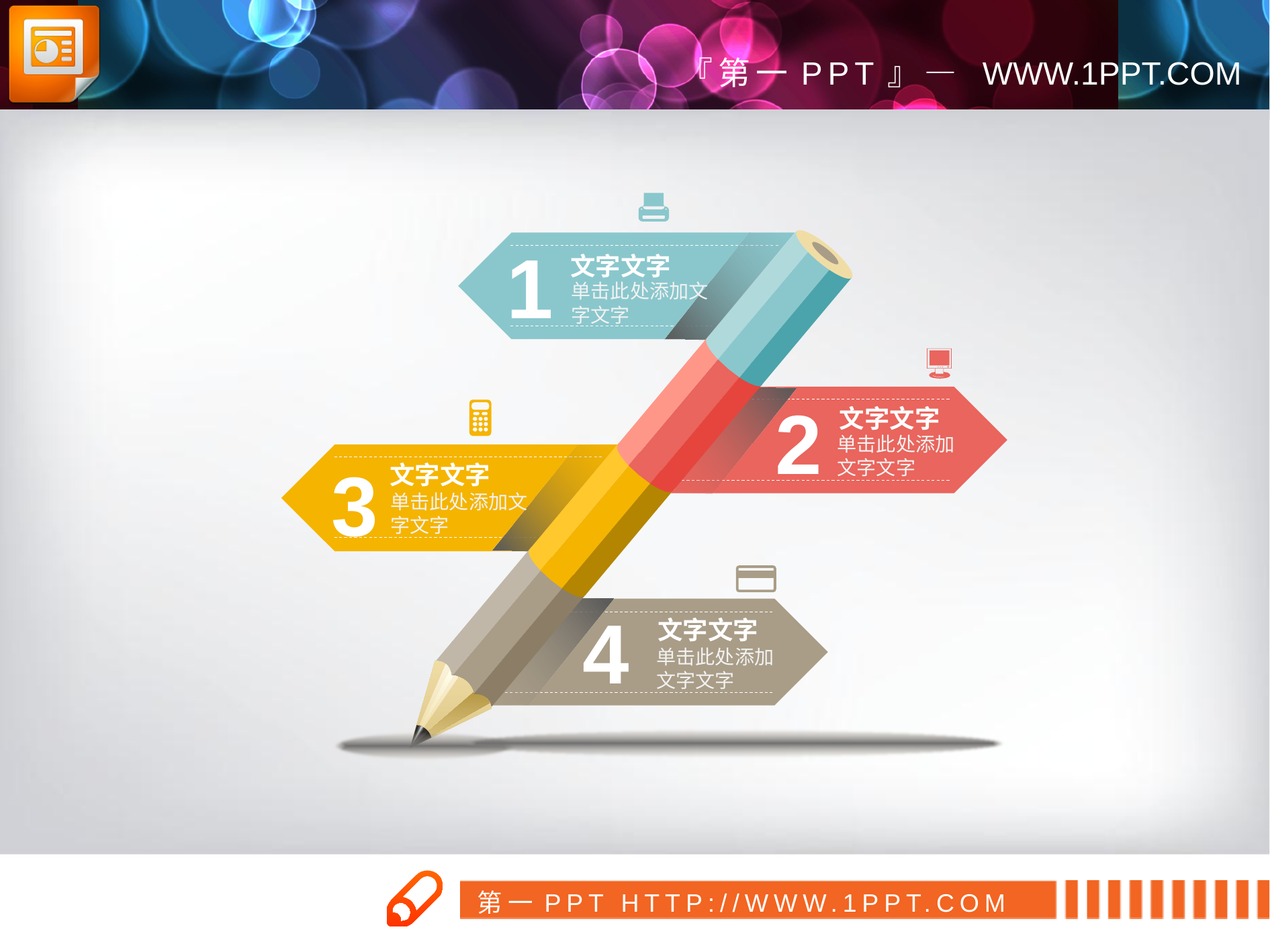

1
文字文字
单击此处添加文字文字

2
文字文字

单击此处添加文字文字
3
文字文字
单击此处添加文字文字

4
文字文字
单击此处添加文字文字